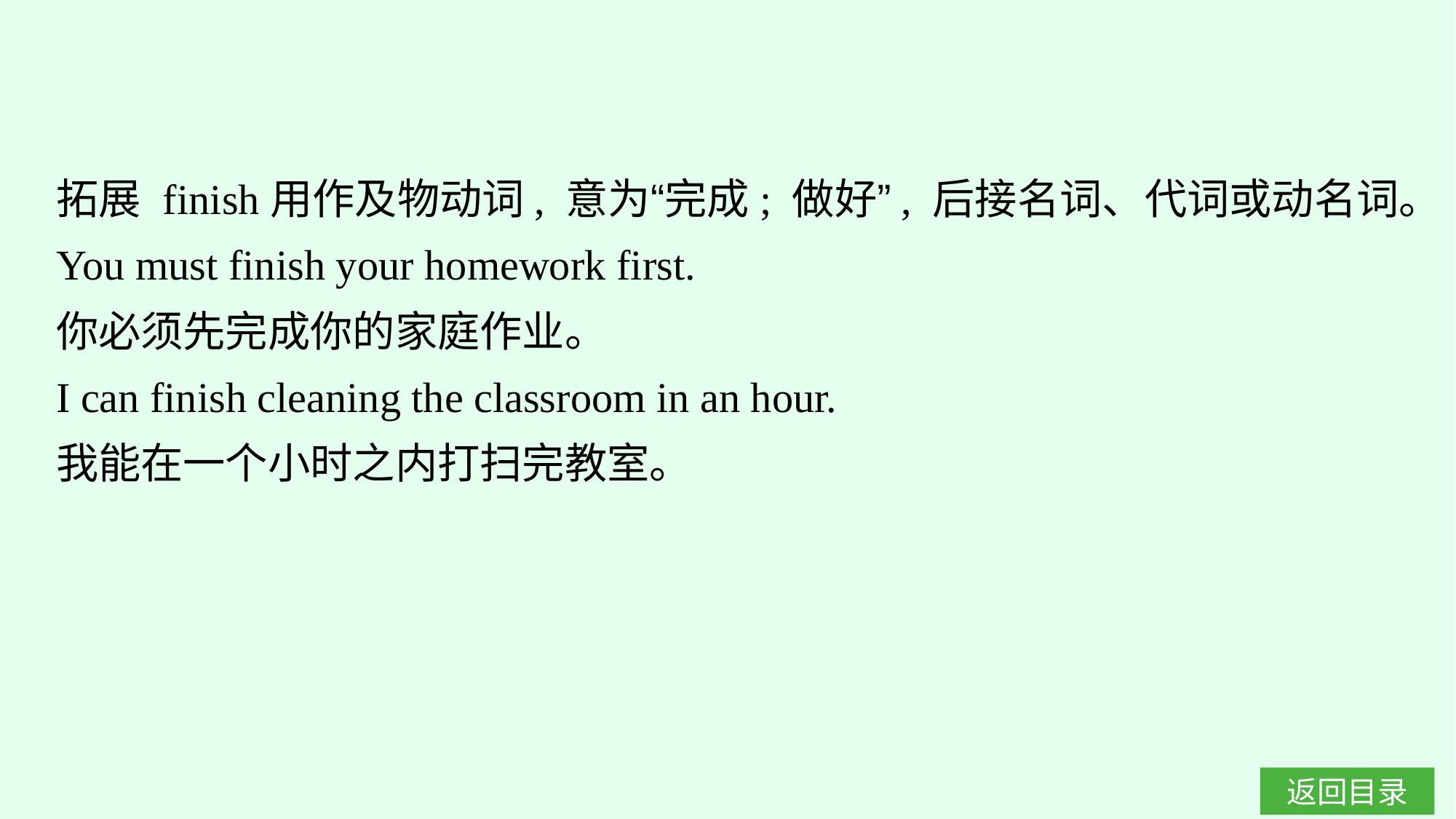

拓展 finish用作及物动词, 意为“完成; 做好”, 后接名词、代词或动名词。
You must finish your homework first.
你必须先完成你的家庭作业。
I can finish cleaning the classroom in an hour.
我能在一个小时之内打扫完教室。